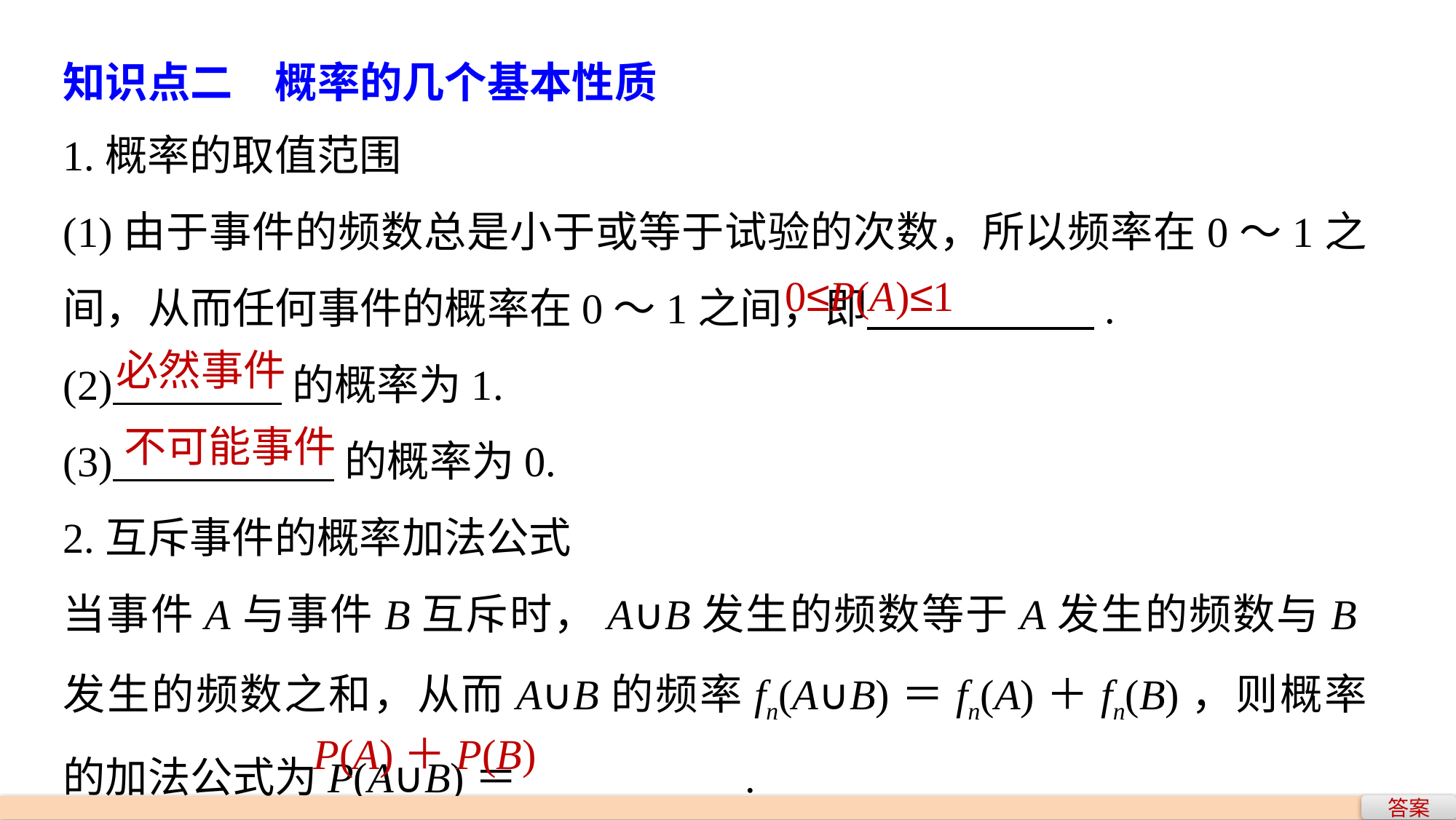

知识点二　概率的几个基本性质
1.概率的取值范围
(1)由于事件的频数总是小于或等于试验的次数，所以频率在0～1之间，从而任何事件的概率在0～1之间，即                        .
(2)                的概率为1.
(3)                     的概率为0.
2.互斥事件的概率加法公式
当事件A与事件B互斥时，A∪B发生的频数等于A发生的频数与B发生的频数之和，从而A∪B的频率fn(A∪B)＝fn(A)＋fn(B)，则概率的加法公式为P(A∪B)＝                       .
0≤P(A)≤1
必然事件
不可能事件
P(A)＋P(B)
答案